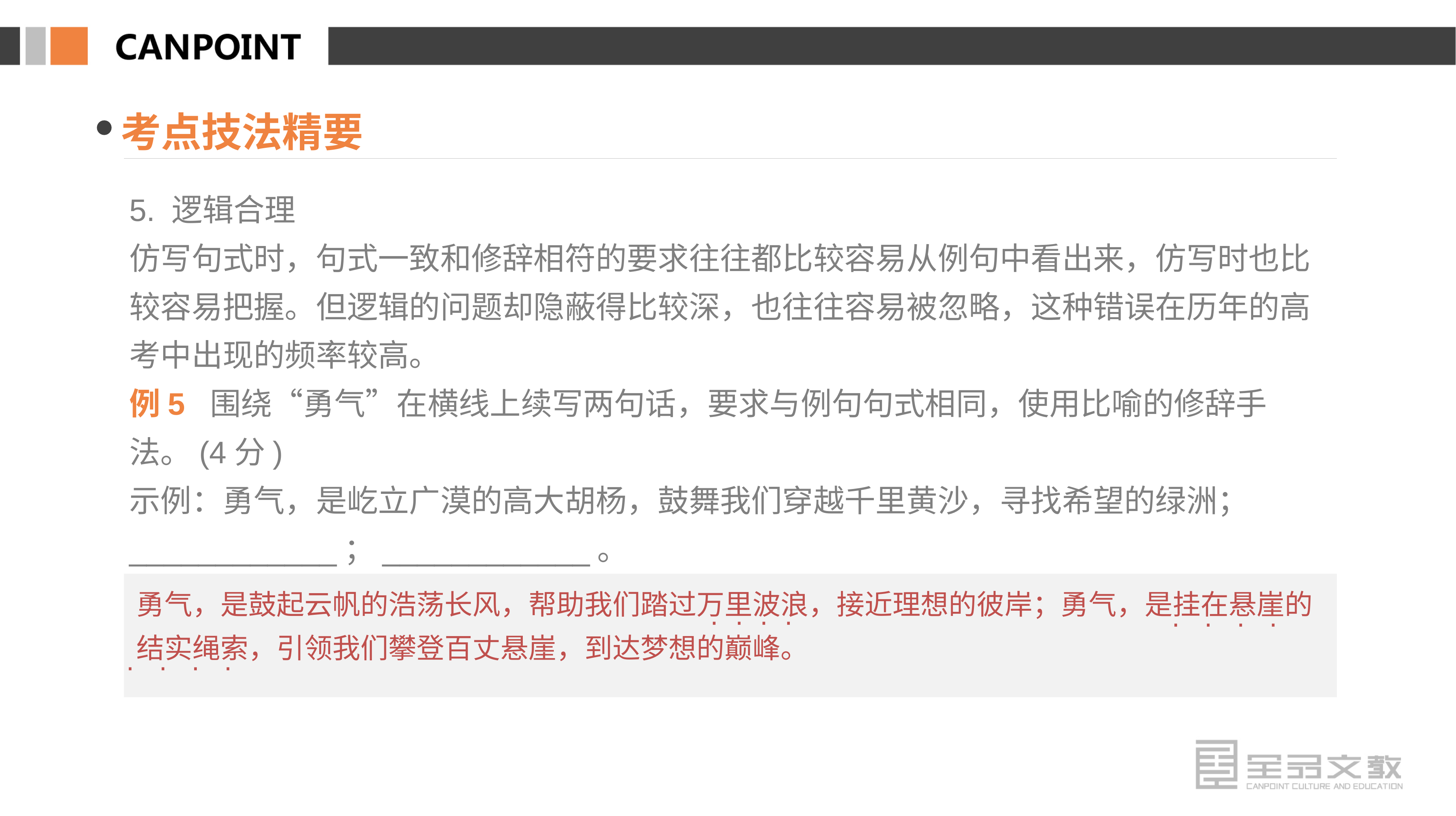

考点技法精要

5. 逻辑合理
仿写句式时，句式一致和修辞相符的要求往往都比较容易从例句中看出来，仿写时也比较容易把握。但逻辑的问题却隐蔽得比较深，也往往容易被忽略，这种错误在历年的高考中出现的频率较高。
例5  围绕“勇气”在横线上续写两句话，要求与例句句式相同，使用比喻的修辞手法。(4分)
示例：勇气，是屹立广漠的高大胡杨，鼓舞我们穿越千里黄沙，寻找希望的绿洲；____________；____________。

勇气，是鼓起云帆的浩荡长风，帮助我们踏过万里波浪，接近理想的彼岸；勇气，是挂在悬崖的结实绳索，引领我们攀登百丈悬崖，到达梦想的巅峰。
·  ·  ·  ·

·   ·   ·   ·

·   ·   ·   ·